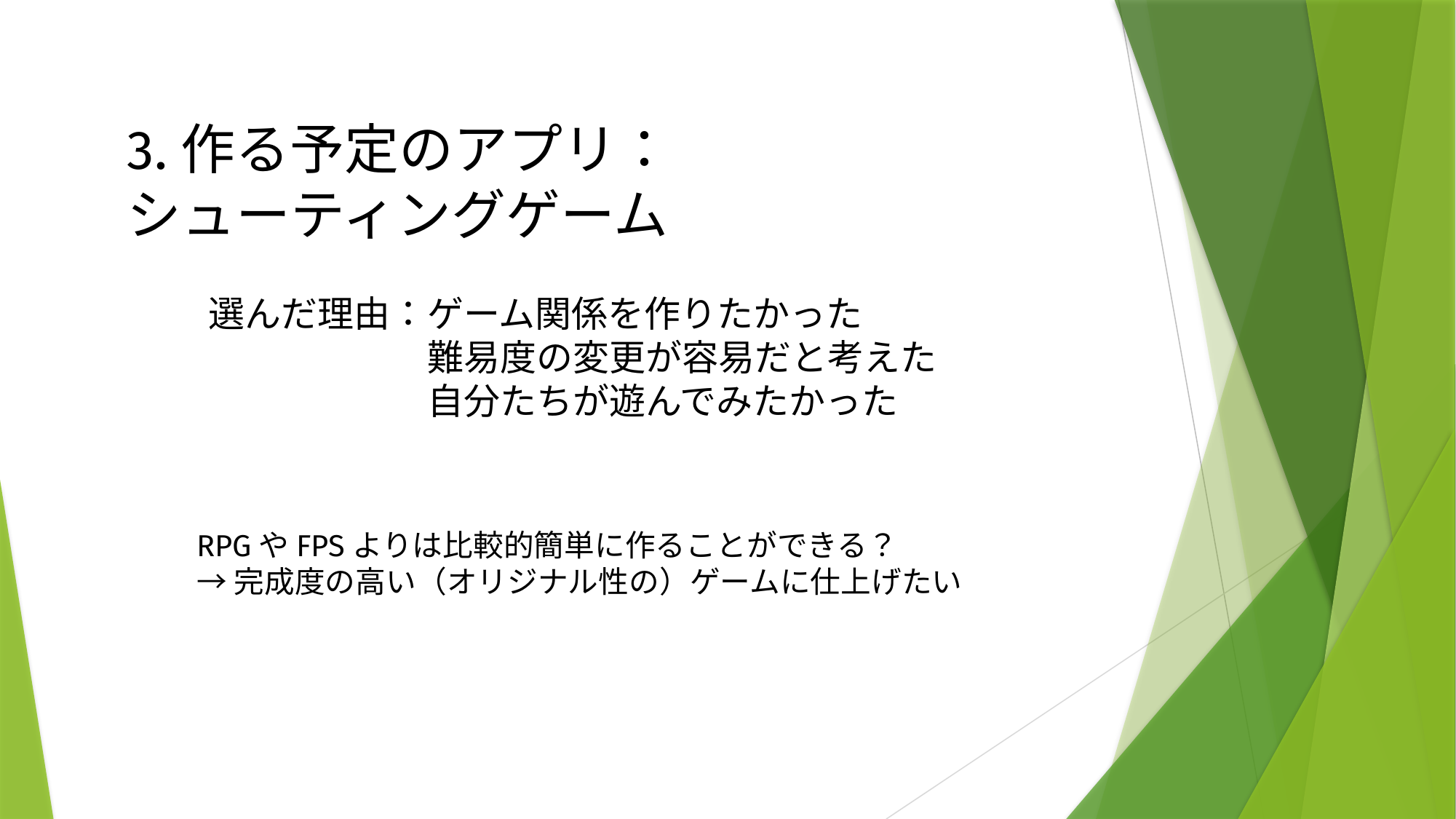

3.作る予定のアプリ：シューティングゲーム
選んだ理由：ゲーム関係を作りたかった
　　　　　　難易度の変更が容易だと考えた
　　　　　　自分たちが遊んでみたかった
RPGやFPSよりは比較的簡単に作ることができる？
→完成度の高い（オリジナル性の）ゲームに仕上げたい